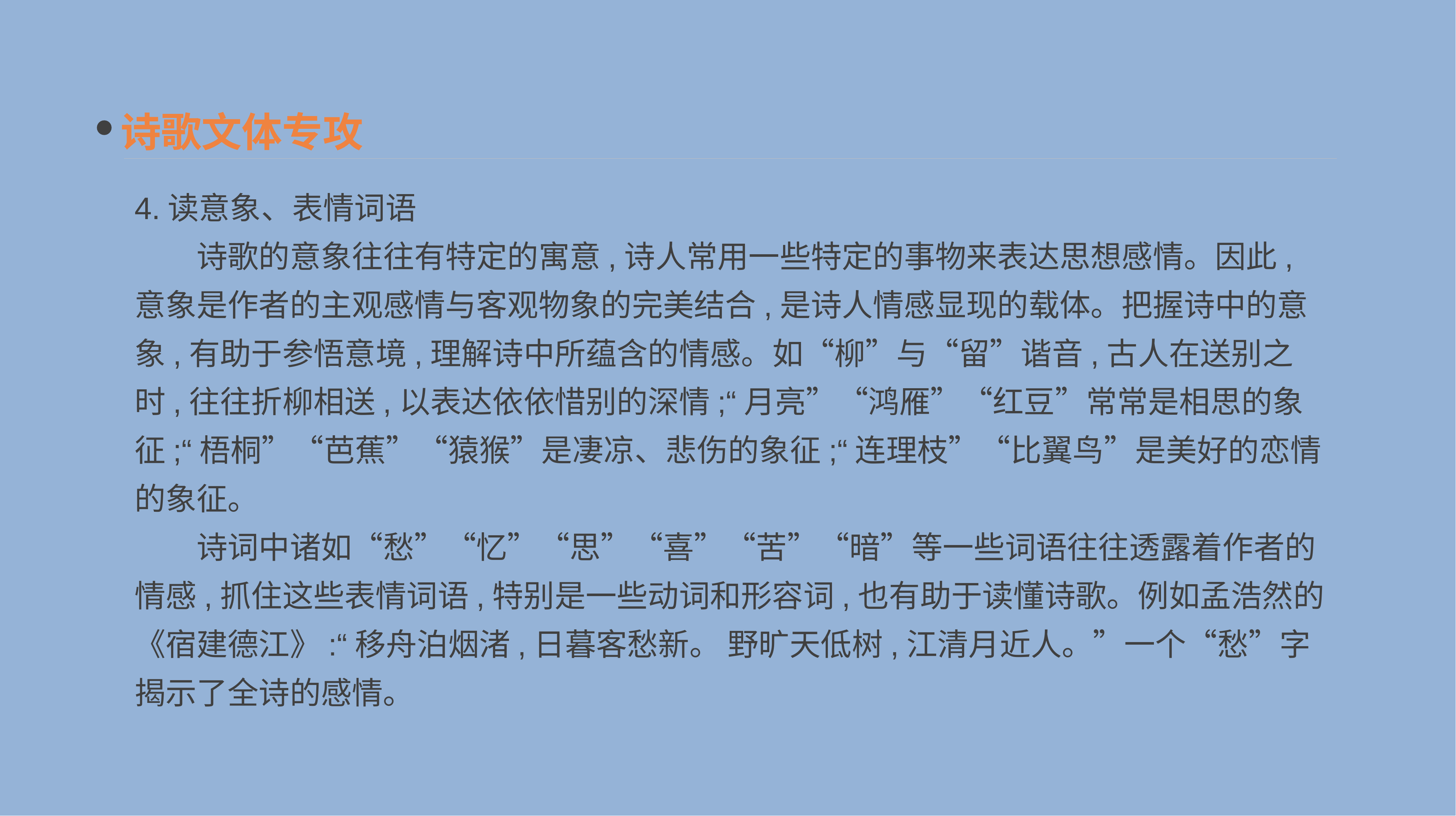

诗歌文体专攻

4.读意象、表情词语
　　诗歌的意象往往有特定的寓意,诗人常用一些特定的事物来表达思想感情。因此,意象是作者的主观感情与客观物象的完美结合,是诗人情感显现的载体。把握诗中的意象,有助于参悟意境,理解诗中所蕴含的情感。如“柳”与“留”谐音,古人在送别之时,往往折柳相送,以表达依依惜别的深情;“月亮”“鸿雁”“红豆”常常是相思的象征;“梧桐”“芭蕉”“猿猴”是凄凉、悲伤的象征;“连理枝”“比翼鸟”是美好的恋情的象征。
　　诗词中诸如“愁”“忆”“思”“喜”“苦”“暗”等一些词语往往透露着作者的情感,抓住这些表情词语,特别是一些动词和形容词,也有助于读懂诗歌。例如孟浩然的《宿建德江》:“移舟泊烟渚,日暮客愁新。 野旷天低树,江清月近人。”一个“愁”字揭示了全诗的感情。